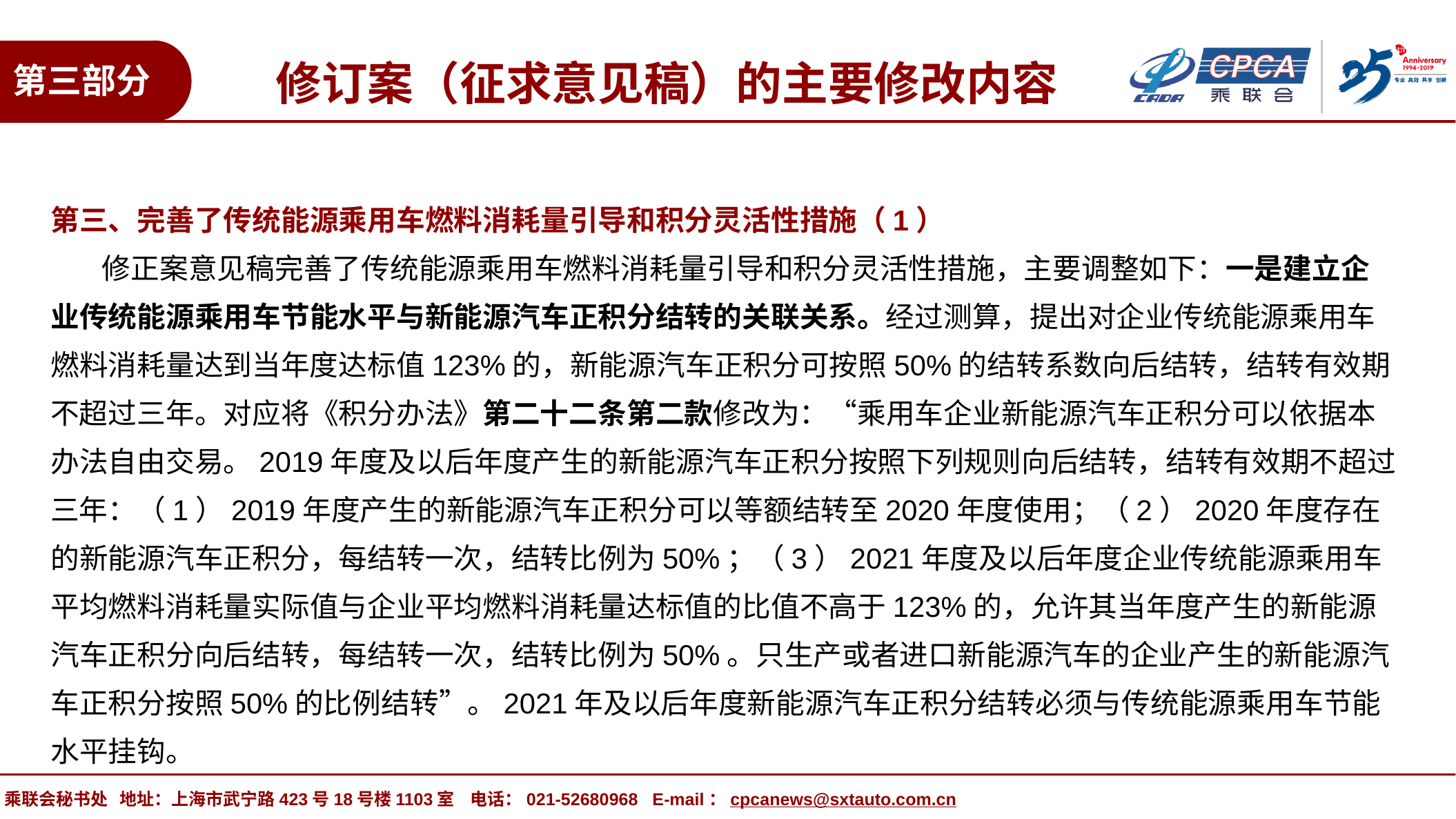

修订案（征求意见稿）的主要修改内容
第三部分
第三、完善了传统能源乘用车燃料消耗量引导和积分灵活性措施（1）
       修正案意见稿完善了传统能源乘用车燃料消耗量引导和积分灵活性措施，主要调整如下：一是建立企业传统能源乘用车节能水平与新能源汽车正积分结转的关联关系。经过测算，提出对企业传统能源乘用车燃料消耗量达到当年度达标值123%的，新能源汽车正积分可按照50%的结转系数向后结转，结转有效期不超过三年。对应将《积分办法》第二十二条第二款修改为：“乘用车企业新能源汽车正积分可以依据本办法自由交易。2019年度及以后年度产生的新能源汽车正积分按照下列规则向后结转，结转有效期不超过三年：（1）2019年度产生的新能源汽车正积分可以等额结转至2020年度使用；（2）2020年度存在的新能源汽车正积分，每结转一次，结转比例为50%；（3）2021年度及以后年度企业传统能源乘用车平均燃料消耗量实际值与企业平均燃料消耗量达标值的比值不高于123%的，允许其当年度产生的新能源汽车正积分向后结转，每结转一次，结转比例为50%。只生产或者进口新能源汽车的企业产生的新能源汽车正积分按照50%的比例结转”。2021年及以后年度新能源汽车正积分结转必须与传统能源乘用车节能水平挂钩。